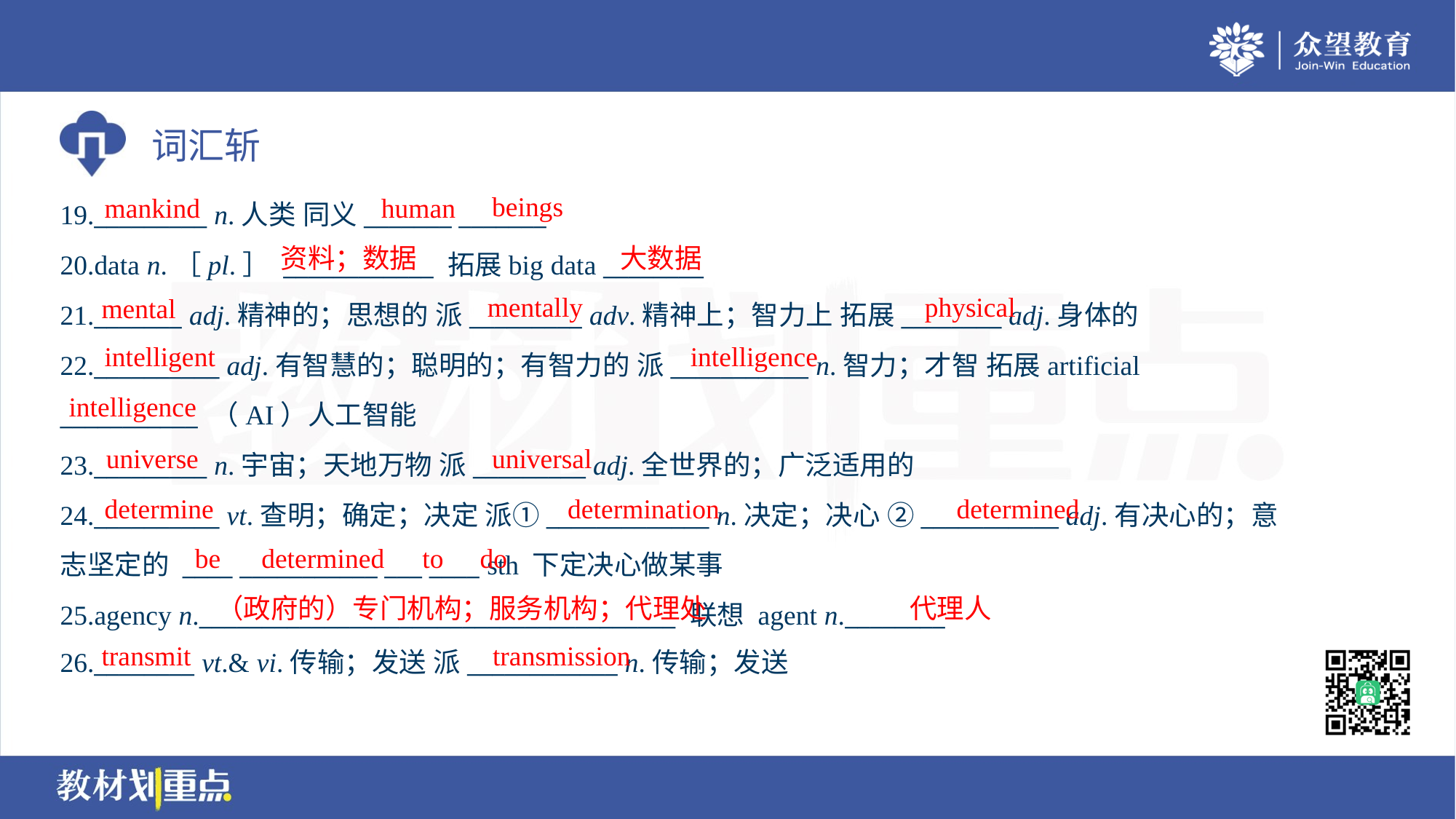

beings
mankind
human
19._________ n.人类 同义_______ _______
20.data n.［pl.］ ____________ 拓展big data ________
21._______ adj.精神的；思想的 派_________ adv.精神上；智力上 拓展________ adj.身体的
22.__________ adj.有智慧的；聪明的；有智力的 派___________ n.智力；才智 拓展artificial
___________ （AI）人工智能
23._________ n.宇宙；天地万物 派_________ adj.全世界的；广泛适用的
24.__________ vt.查明；确定；决定 派①_____________ n.决定；决心 ②___________ adj.有决心的；意
志坚定的 ____ ___________ ___ ____ sth 下定决心做某事
25.agency n.______________________________________ 联想 agent n.________
26.________ vt.& vi.传输；发送 派____________ n.传输；发送
资料；数据
大数据
mentally
physical
mental
intelligent
intelligence
intelligence
universe
universal
determine
determination
determined
be
determined
to
do
（政府的）专门机构；服务机构；代理处
代理人
transmit
transmission